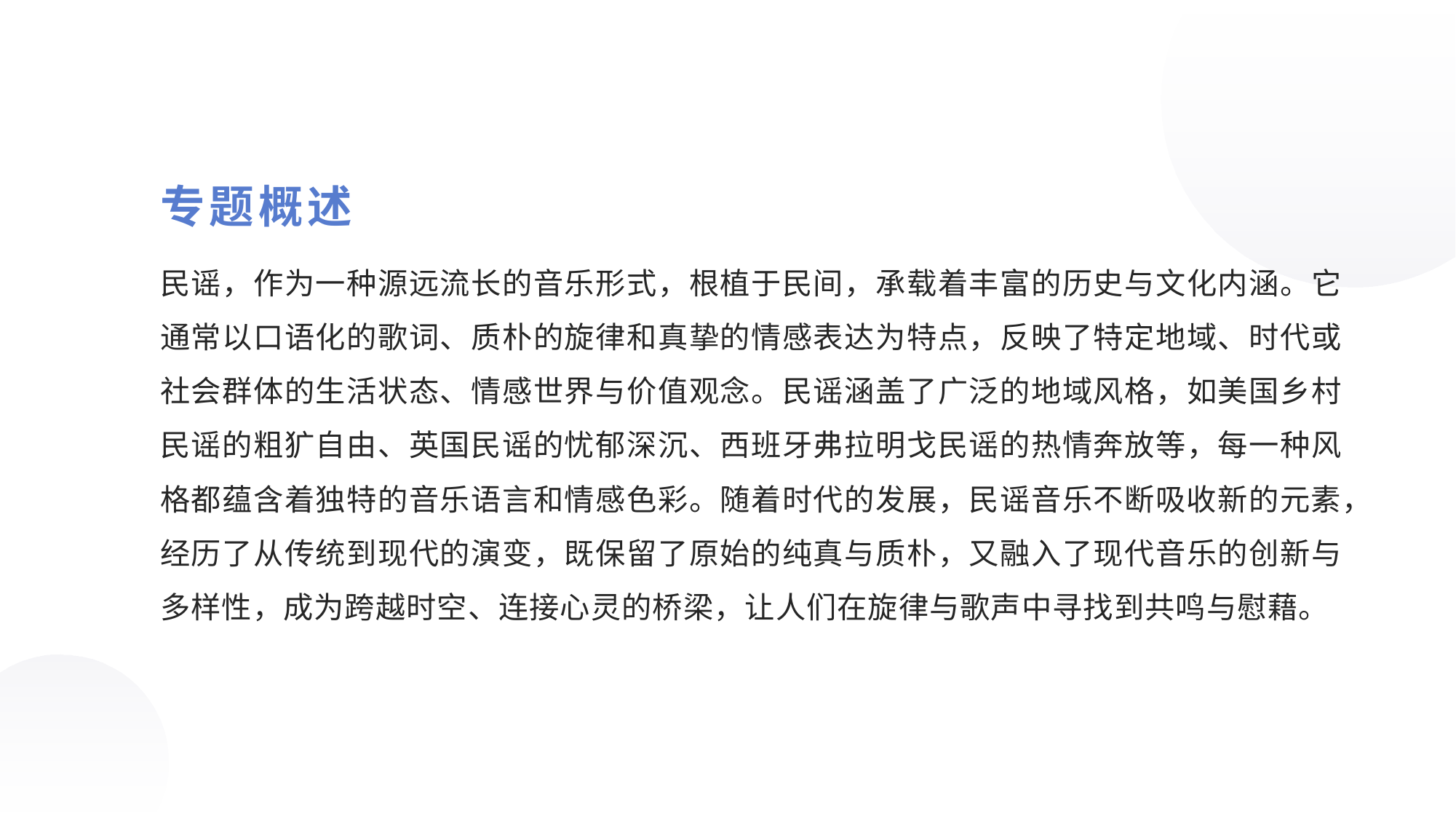

专题概述
民谣，作为一种源远流长的音乐形式，根植于民间，承载着丰富的历史与文化内涵。它通常以口语化的歌词、质朴的旋律和真挚的情感表达为特点，反映了特定地域、时代或社会群体的生活状态、情感世界与价值观念。民谣涵盖了广泛的地域风格，如美国乡村民谣的粗犷自由、英国民谣的忧郁深沉、西班牙弗拉明戈民谣的热情奔放等，每一种风格都蕴含着独特的音乐语言和情感色彩。随着时代的发展，民谣音乐不断吸收新的元素，经历了从传统到现代的演变，既保留了原始的纯真与质朴，又融入了现代音乐的创新与多样性，成为跨越时空、连接心灵的桥梁，让人们在旋律与歌声中寻找到共鸣与慰藉。